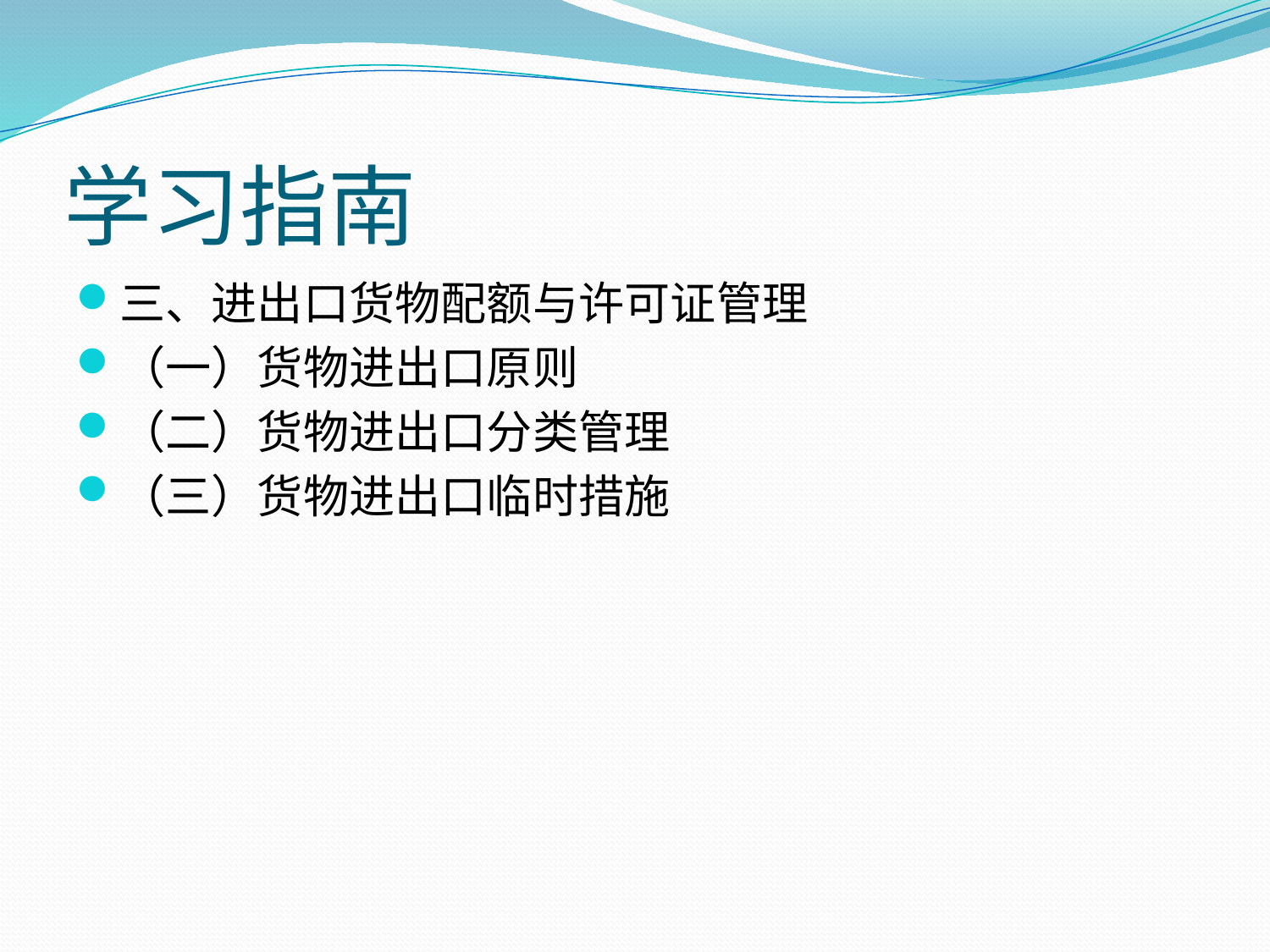

# 学习指南
三、进出口货物配额与许可证管理
（一）货物进出口原则
（二）货物进出口分类管理
（三）货物进出口临时措施